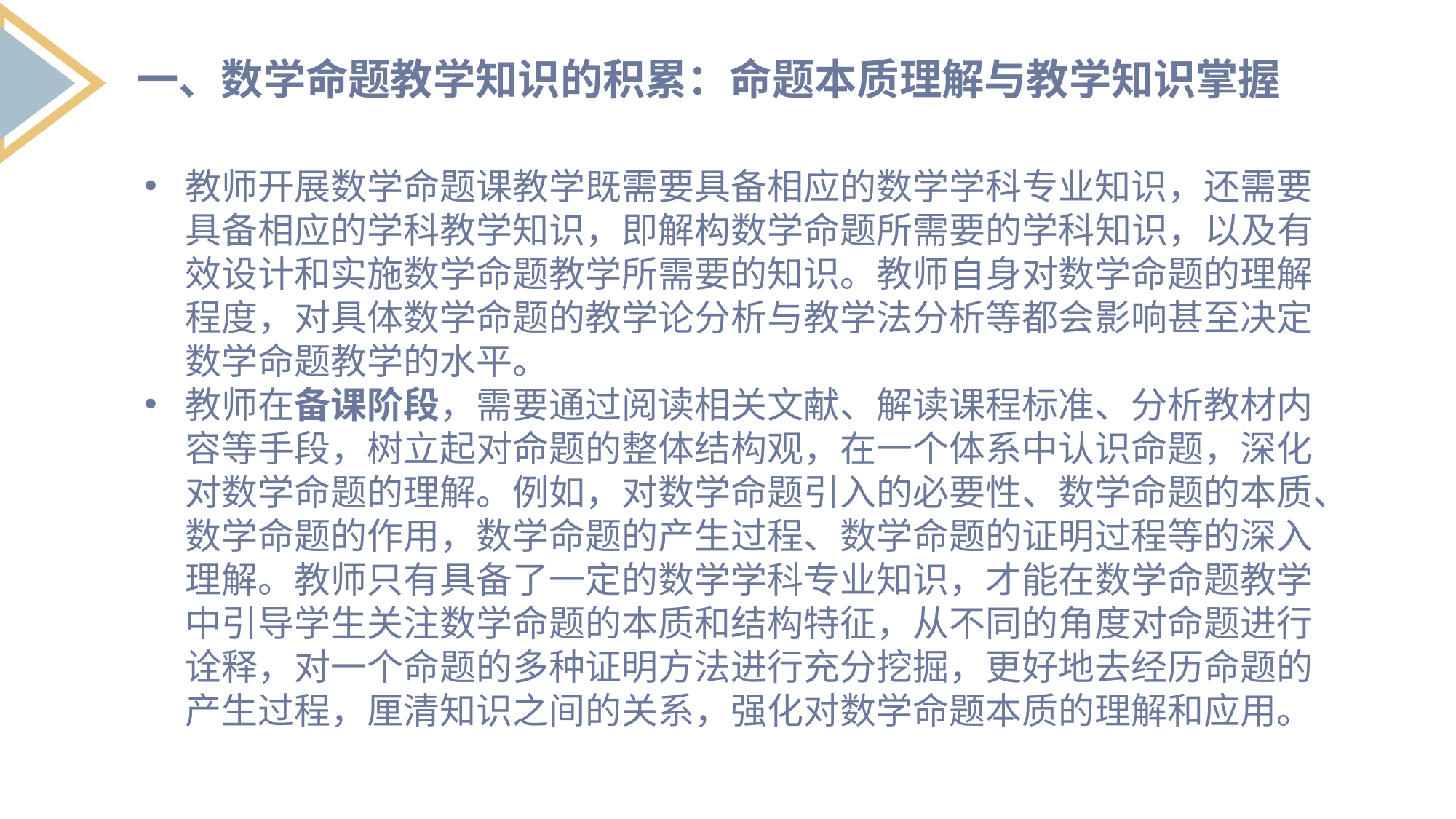

一、数学命题教学知识的积累：命题本质理解与教学知识掌握
教师开展数学命题课教学既需要具备相应的数学学科专业知识，还需要具备相应的学科教学知识，即解构数学命题所需要的学科知识，以及有效设计和实施数学命题教学所需要的知识。教师自身对数学命题的理解程度，对具体数学命题的教学论分析与教学法分析等都会影响甚至决定数学命题教学的水平。
教师在备课阶段，需要通过阅读相关文献、解读课程标准、分析教材内容等手段，树立起对命题的整体结构观，在一个体系中认识命题，深化对数学命题的理解。例如，对数学命题引入的必要性、数学命题的本质、数学命题的作用，数学命题的产生过程、数学命题的证明过程等的深入理解。教师只有具备了一定的数学学科专业知识，才能在数学命题教学中引导学生关注数学命题的本质和结构特征，从不同的角度对命题进行诠释，对一个命题的多种证明方法进行充分挖掘，更好地去经历命题的产生过程，厘清知识之间的关系，强化对数学命题本质的理解和应用。